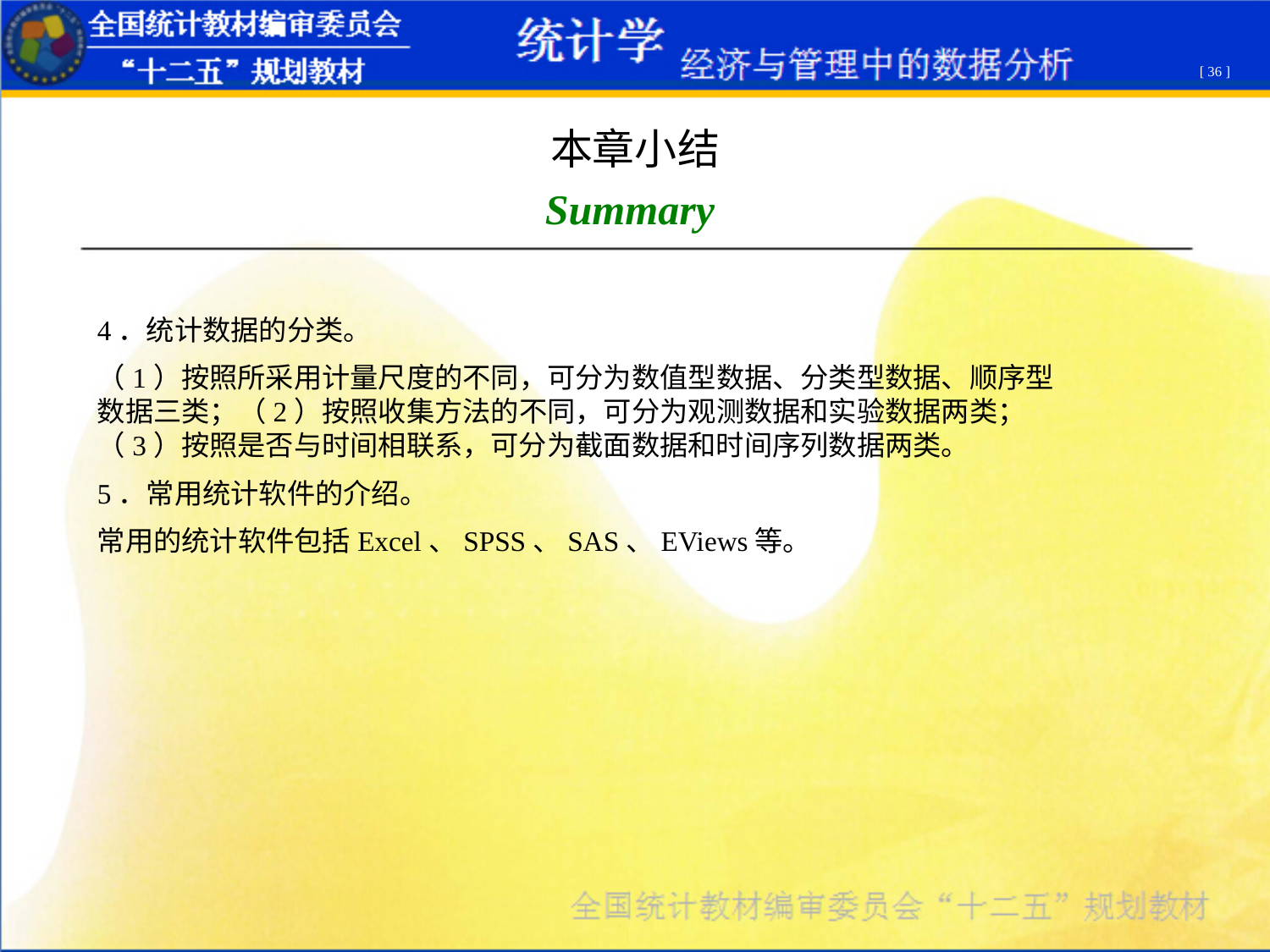

[ 36 ]
本章小结
Summary
4．统计数据的分类。
（1）按照所采用计量尺度的不同，可分为数值型数据、分类型数据、顺序型数据三类；（2）按照收集方法的不同，可分为观测数据和实验数据两类；（3）按照是否与时间相联系，可分为截面数据和时间序列数据两类。
5．常用统计软件的介绍。
常用的统计软件包括Excel、SPSS、SAS、EViews等。